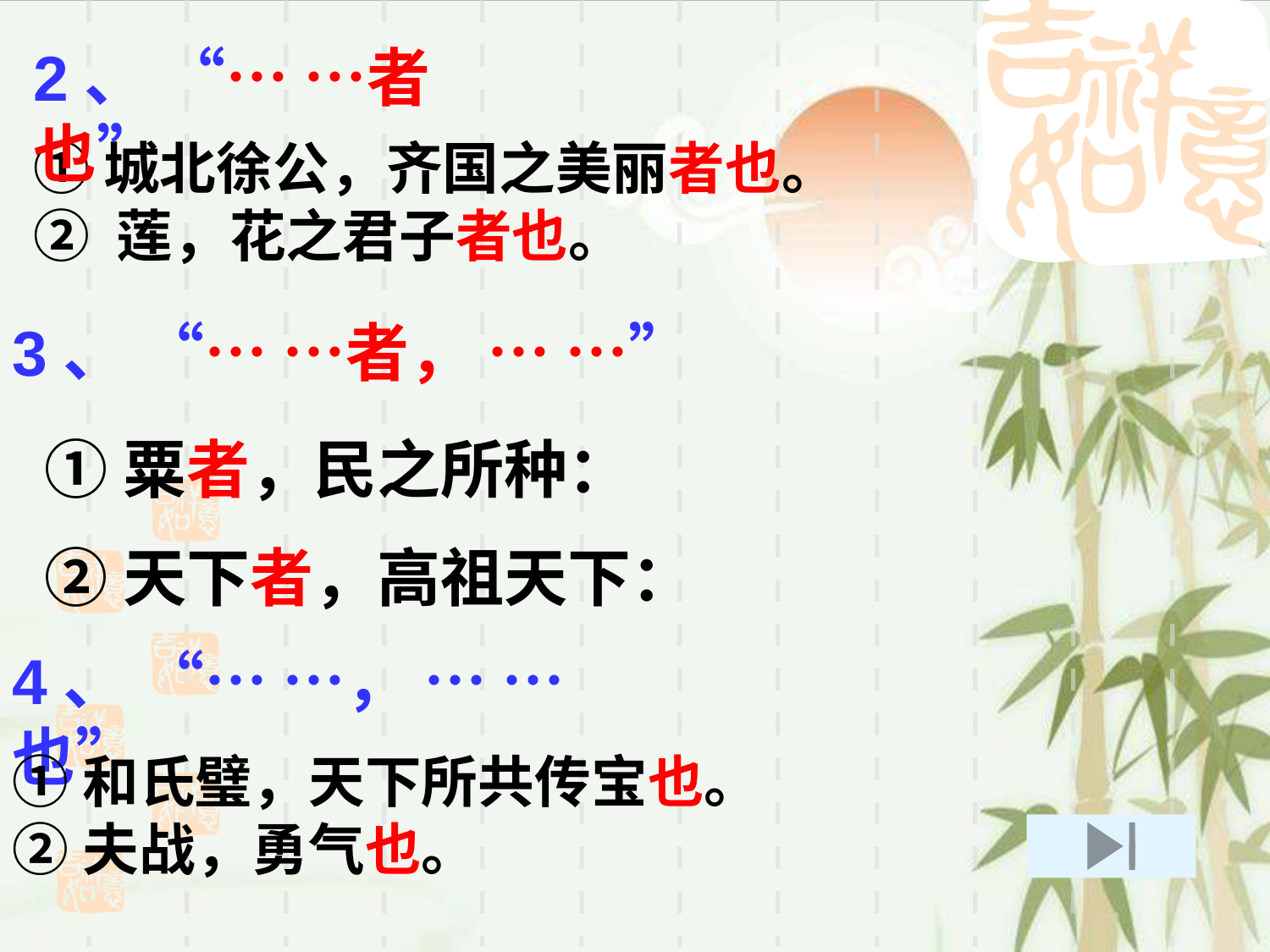

2、 “… …者也”
①城北徐公，齐国之美丽者也。
② 莲，花之君子者也。
3、 “… …者， … …”
①粟者，民之所种：
②天下者，高祖天下：
4、 “… …， … …也”
①和氏璧，天下所共传宝也。
②夫战，勇气也。